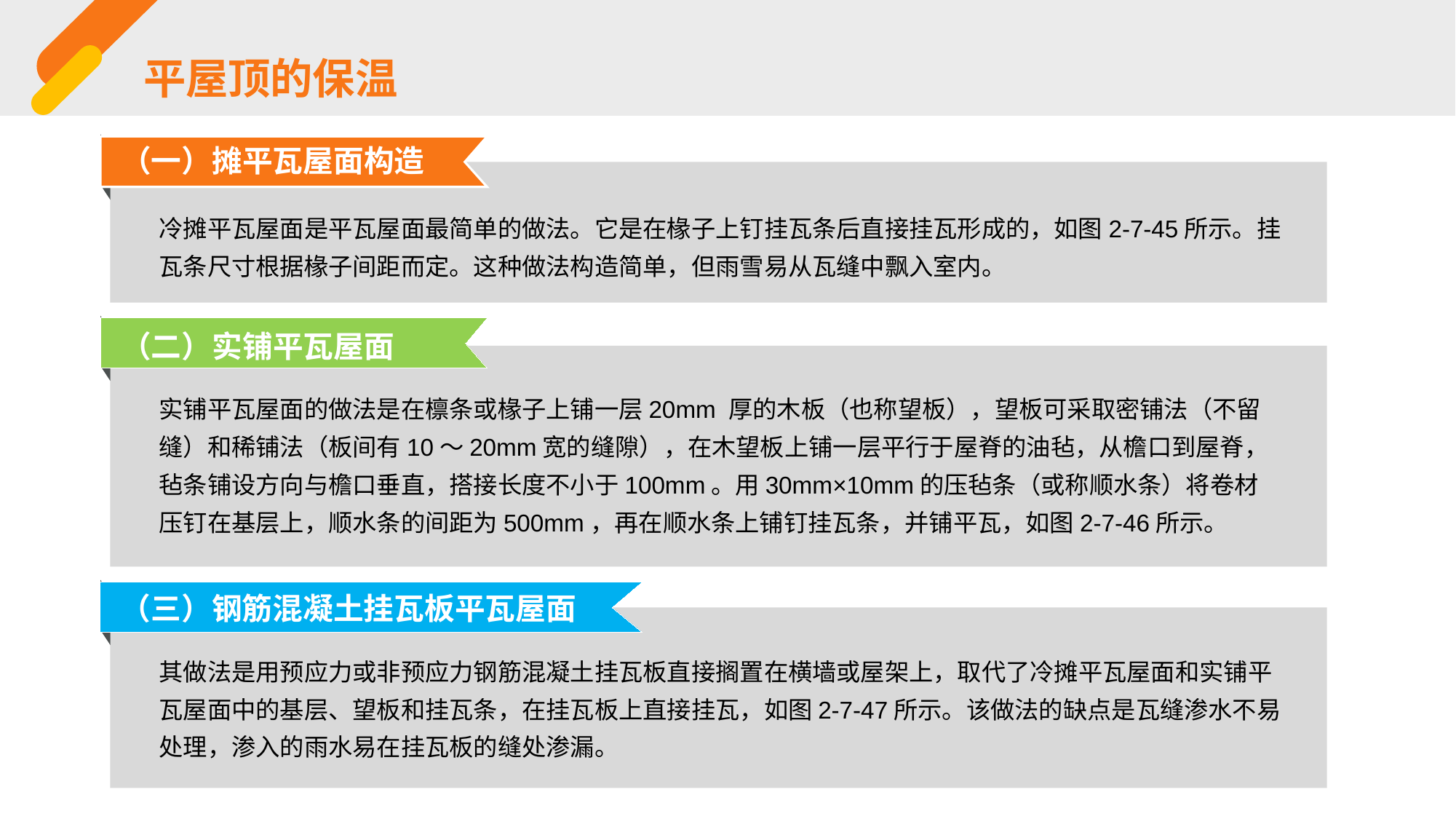

平屋顶的保温

（一）摊平瓦屋面构造

冷摊平瓦屋面是平瓦屋面最简单的做法。它是在椽子上钉挂瓦条后直接挂瓦形成的，如图2-7-45所示。挂瓦条尺寸根据椽子间距而定。这种做法构造简单，但雨雪易从瓦缝中飘入室内。

（二）实铺平瓦屋面

实铺平瓦屋面的做法是在檩条或椽子上铺一层20mm 厚的木板（也称望板），望板可采取密铺法（不留缝）和稀铺法（板间有10～20mm宽的缝隙），在木望板上铺一层平行于屋脊的油毡，从檐口到屋脊，毡条铺设方向与檐口垂直，搭接长度不小于100mm。用30mm×10mm的压毡条（或称顺水条）将卷材压钉在基层上，顺水条的间距为500mm，再在顺水条上铺钉挂瓦条，并铺平瓦，如图2-7-46所示。

（三）钢筋混凝土挂瓦板平瓦屋面

其做法是用预应力或非预应力钢筋混凝土挂瓦板直接搁置在横墙或屋架上，取代了冷摊平瓦屋面和实铺平瓦屋面中的基层、望板和挂瓦条，在挂瓦板上直接挂瓦，如图2-7-47所示。该做法的缺点是瓦缝渗水不易处理，渗入的雨水易在挂瓦板的缝处渗漏。